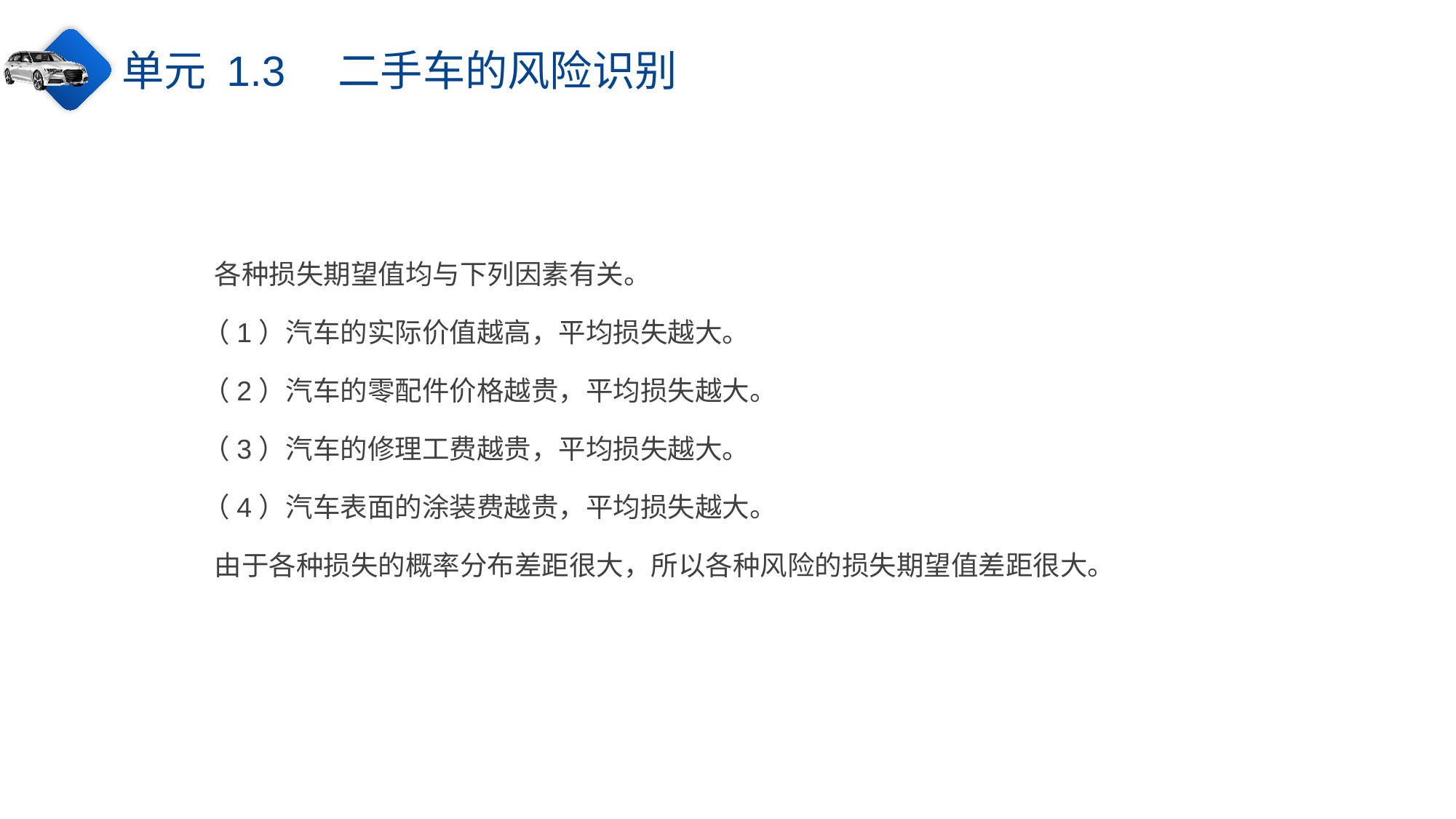

单元 1.3　二手车的风险识别
各种损失期望值均与下列因素有关。
（1）汽车的实际价值越高，平均损失越大。
（2）汽车的零配件价格越贵，平均损失越大。
（3）汽车的修理工费越贵，平均损失越大。
（4）汽车表面的涂装费越贵，平均损失越大。
由于各种损失的概率分布差距很大，所以各种风险的损失期望值差距很大。